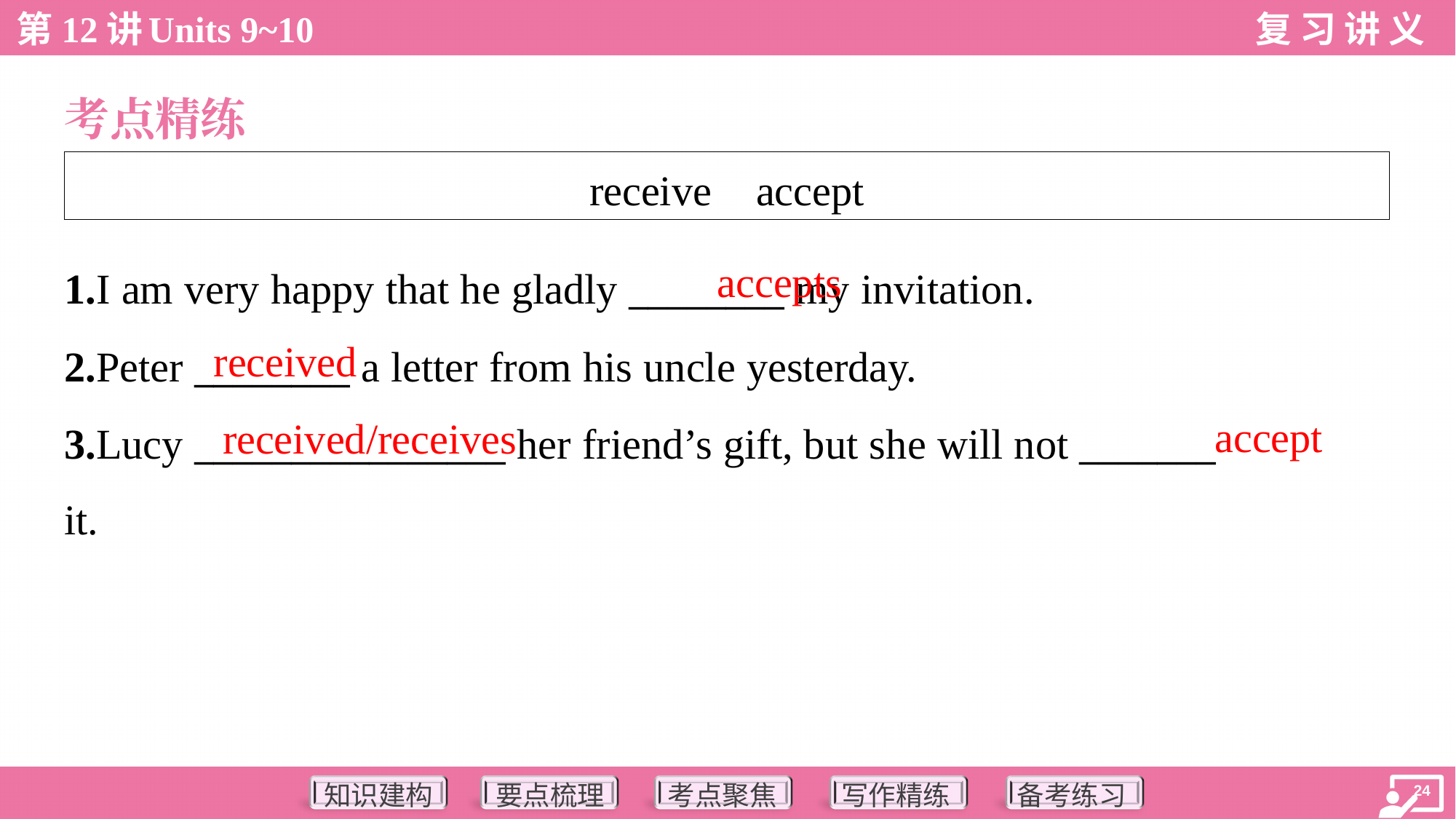

考点精练
| receive accept |
| --- |
accepts
1.I am very happy that he gladly ________ my invitation.
2.Peter ________ a letter from his uncle yesterday.
3.Lucy ________________ her friend’s gift, but she will not _______
it.
received
accept
received/receives